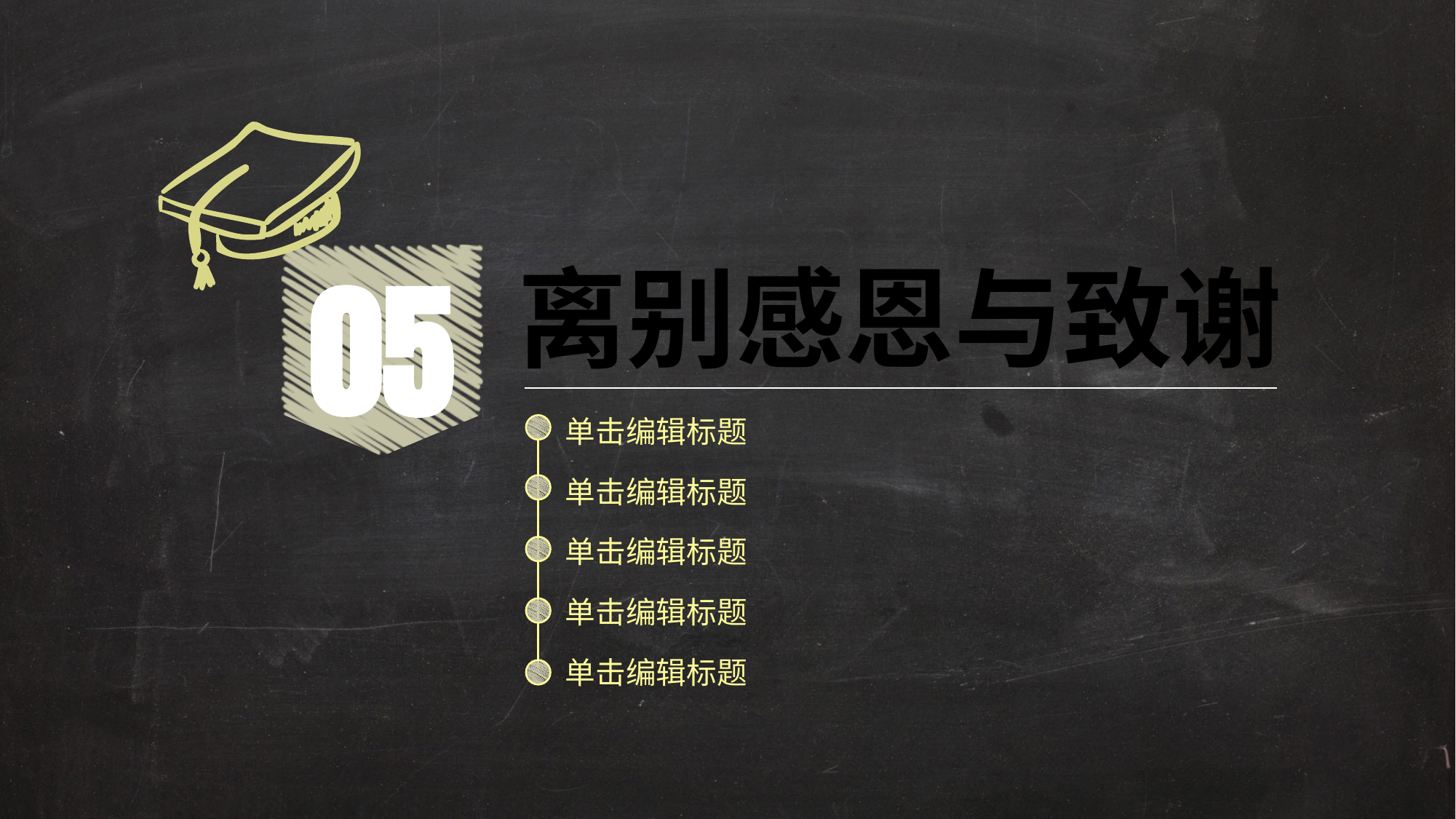

05
离别感恩与致谢
单击编辑标题

单击编辑标题
单击编辑标题
单击编辑标题
单击编辑标题